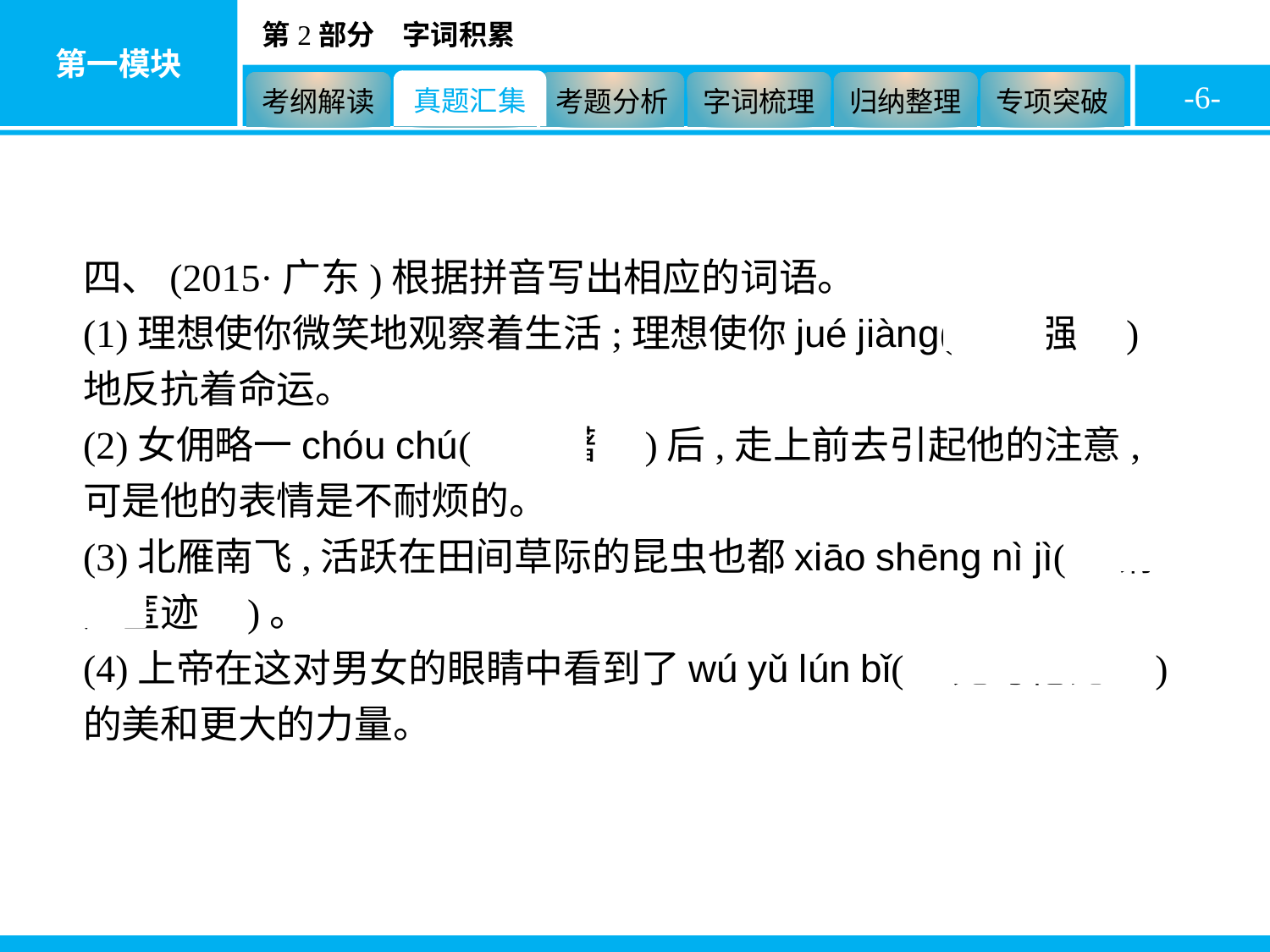

-6-
四、(2015·广东)根据拼音写出相应的词语。
(1)理想使你微笑地观察着生活;理想使你jué jiàng(　倔强　)地反抗着命运。
(2)女佣略一chóu chú(　踌躇　)后,走上前去引起他的注意,可是他的表情是不耐烦的。
(3)北雁南飞,活跃在田间草际的昆虫也都xiāo shēng nì jì(　销声匿迹　)。
(4)上帝在这对男女的眼睛中看到了wú yǔ lún bǐ(　无与伦比　)的美和更大的力量。